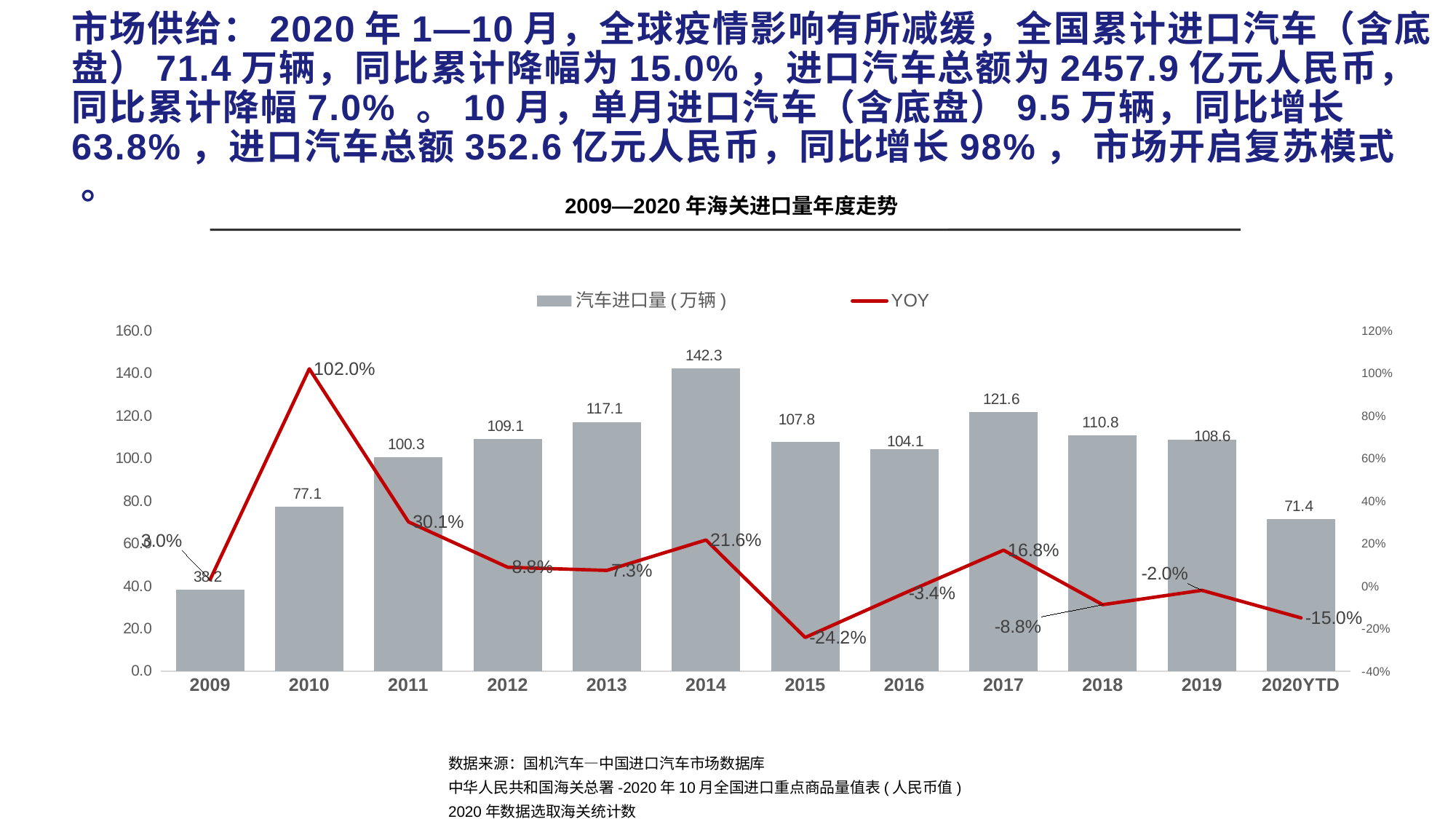

# 市场供给：2020年1—10月，全球疫情影响有所减缓，全国累计进口汽车（含底盘）71.4万辆，同比累计降幅为15.0%，进口汽车总额为2457.9亿元人民币，同比累计降幅7.0% 。10月，单月进口汽车（含底盘）9.5万辆，同比增长63.8%，进口汽车总额352.6亿元人民币，同比增长98%， 市场开启复苏模式 。
2009—2020年海关进口量年度走势

### Chart

| Category | 汽车进口量(万辆) | YOY |
|---|---|---|
| 2009 | 38.1731 | 0.03 |
| 2010 | 77.1431 | 1.02 |
| 2011 | 100.3459 | 0.301 |
| 2012 | 109.1309 | 0.088 |
| 2013 | 117.0581 | 0.073 |
| 2014 | 142.2992 | 0.216 |
| 2015 | 107.8096 | -0.242 |
| 2016 | 104.1275 | -0.034 |
| 2017 | 121.5885 | 0.168 |
| 2018 | 110.8443 | -0.088 |
| 2019 | 108.5768 | -0.0204566224875794 |
| 2020YTD | 71.4 | -0.1499999999999999 |
数据来源：国机汽车—中国进口汽车市场数据库
中华人民共和国海关总署-2020年10月全国进口重点商品量值表(人民币值)
2020年数据选取海关统计数